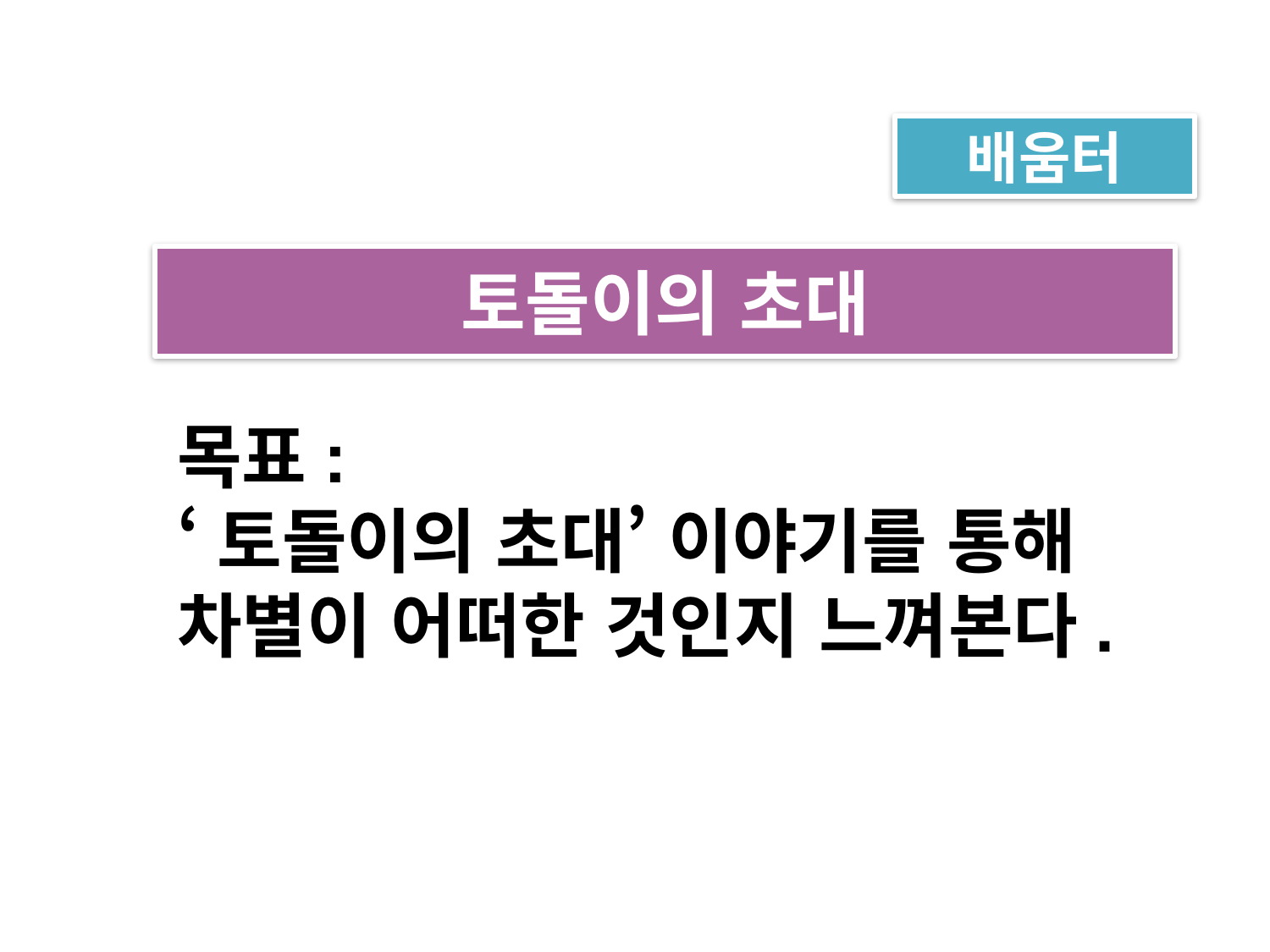

배움터
토돌이의 초대
목표:
‘토돌이의 초대’ 이야기를 통해
차별이 어떠한 것인지 느껴본다.